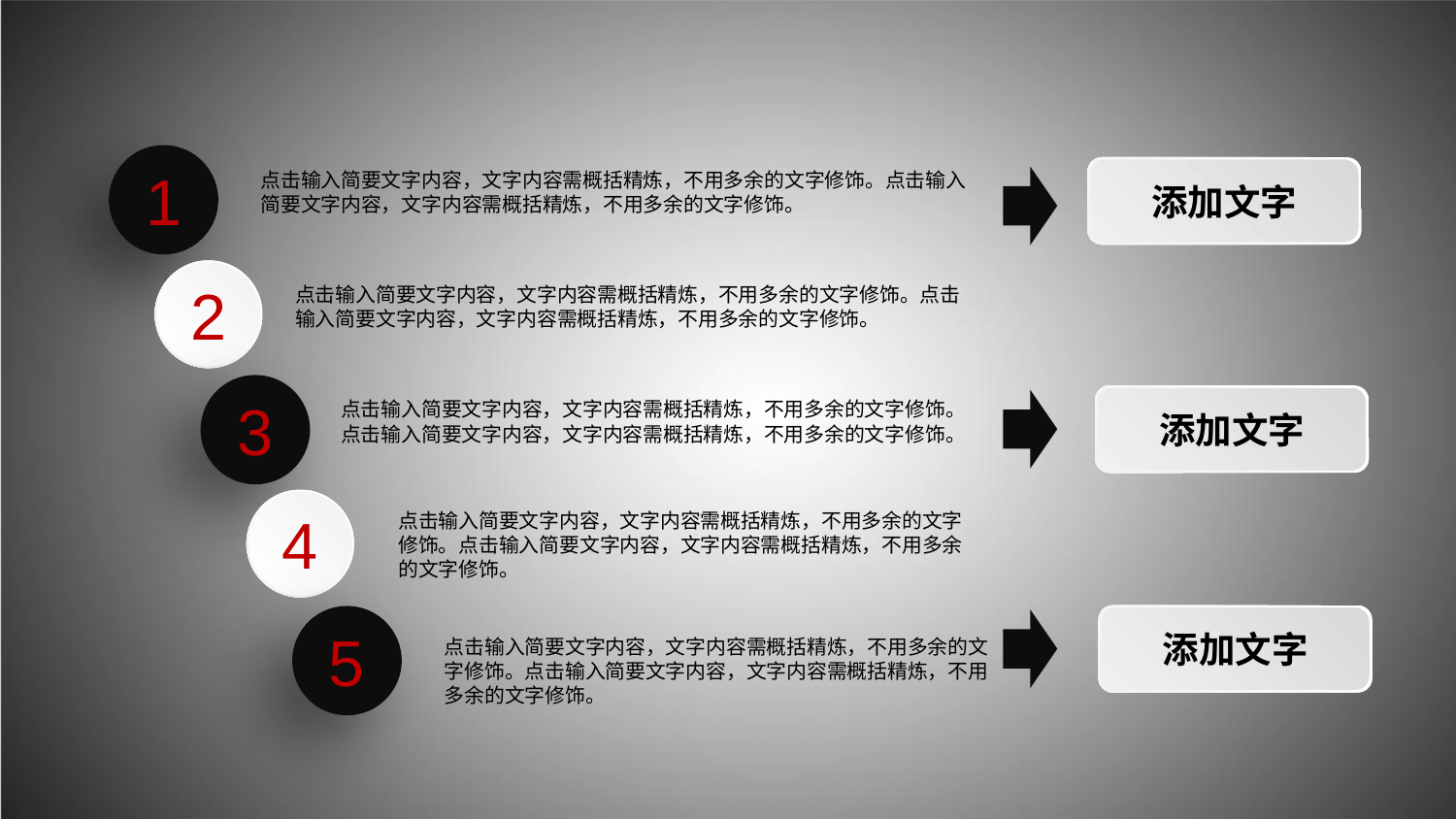

1

添加文字
点击输入简要文字内容，文字内容需概括精炼，不用多余的文字修饰。点击输入简要文字内容，文字内容需概括精炼，不用多余的文字修饰。

2
点击输入简要文字内容，文字内容需概括精炼，不用多余的文字修饰。点击输入简要文字内容，文字内容需概括精炼，不用多余的文字修饰。
3

添加文字
点击输入简要文字内容，文字内容需概括精炼，不用多余的文字修饰。点击输入简要文字内容，文字内容需概括精炼，不用多余的文字修饰。

4
点击输入简要文字内容，文字内容需概括精炼，不用多余的文字修饰。点击输入简要文字内容，文字内容需概括精炼，不用多余的文字修饰。

添加文字
5

点击输入简要文字内容，文字内容需概括精炼，不用多余的文字修饰。点击输入简要文字内容，文字内容需概括精炼，不用多余的文字修饰。